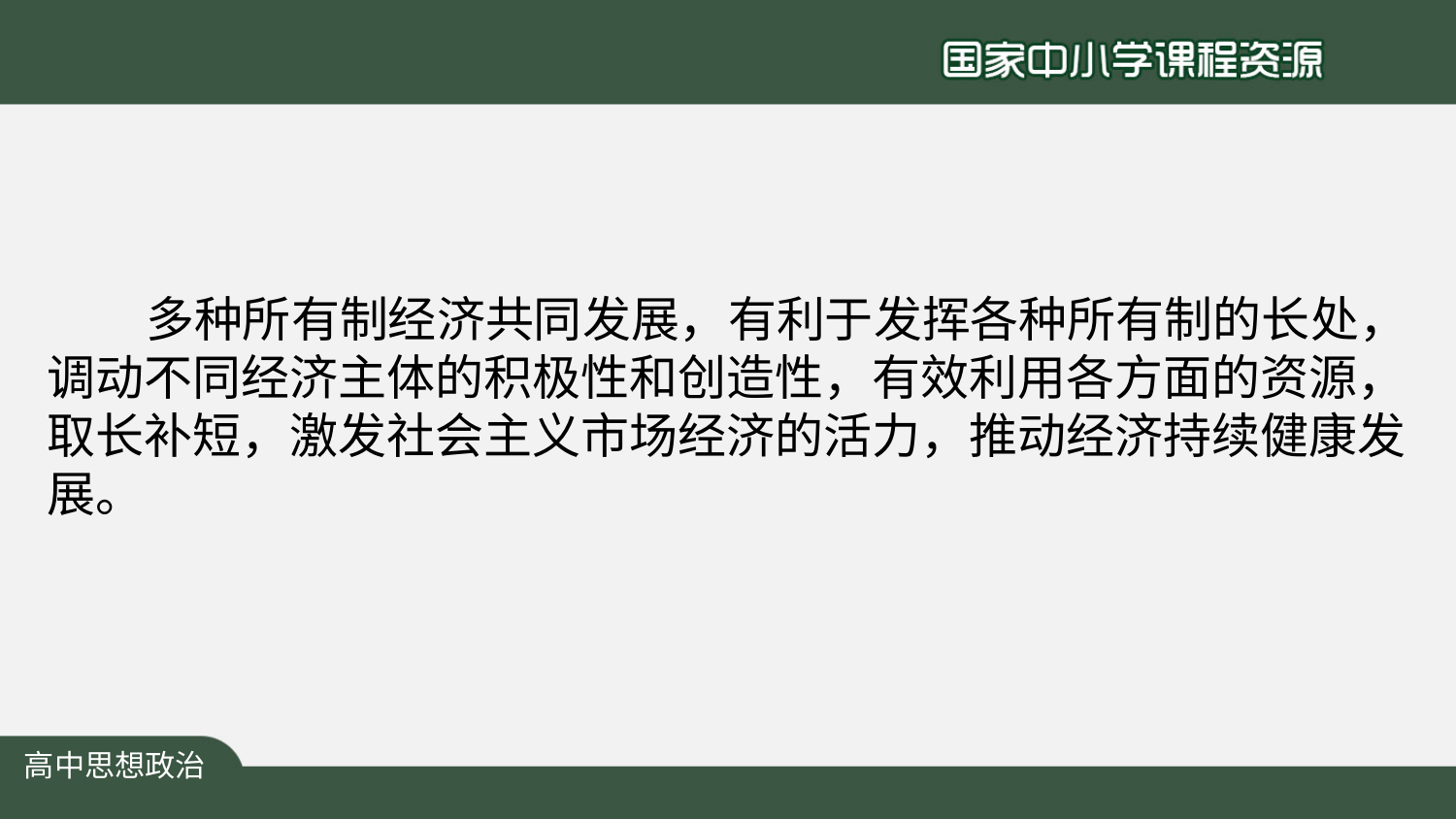

#
        多种所有制经济共同发展，有利于发挥各种所有制的长处，调动不同经济主体的积极性和创造性，有效利用各方面的资源，取长补短，激发社会主义市场经济的活力，推动经济持续健康发展。